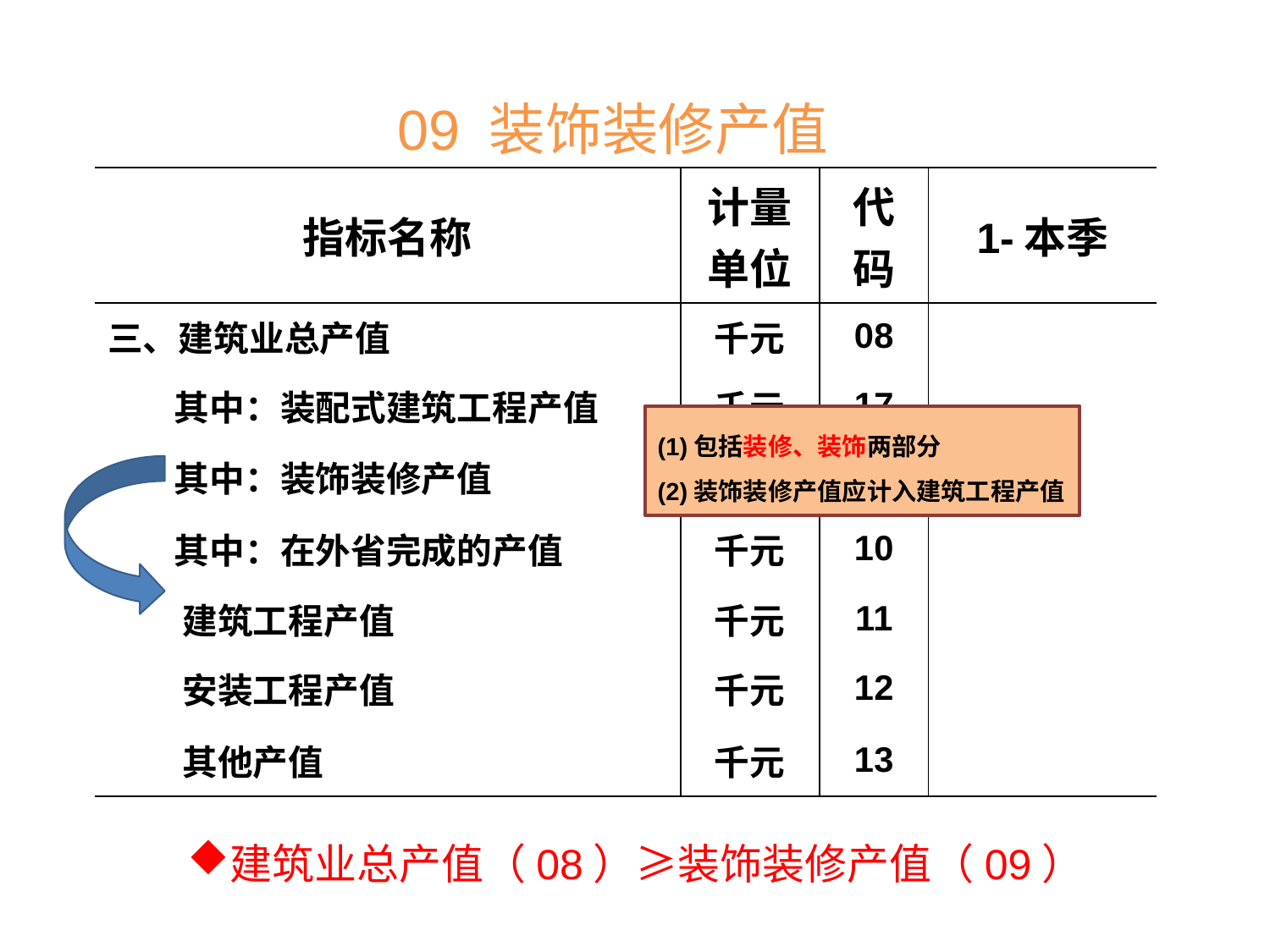

09 装饰装修产值
| 指标名称 | 计量单位 | 代码 | 1-本季 |
| --- | --- | --- | --- |
| 三、建筑业总产值 | 千元 | 08 |  |
| 其中：装配式建筑工程产值 | 千元 | 17 |  |
| 其中：装饰装修产值 | 千元 | 09 |  |
| 其中：在外省完成的产值 | 千元 | 10 |  |
| 建筑工程产值 | 千元 | 11 |  |
| 安装工程产值 | 千元 | 12 |  |
| 其他产值 | 千元 | 13 |  |
(1)包括装修、装饰两部分
(2)装饰装修产值应计入建筑工程产值

建筑业总产值（08）≥装饰装修产值（09）